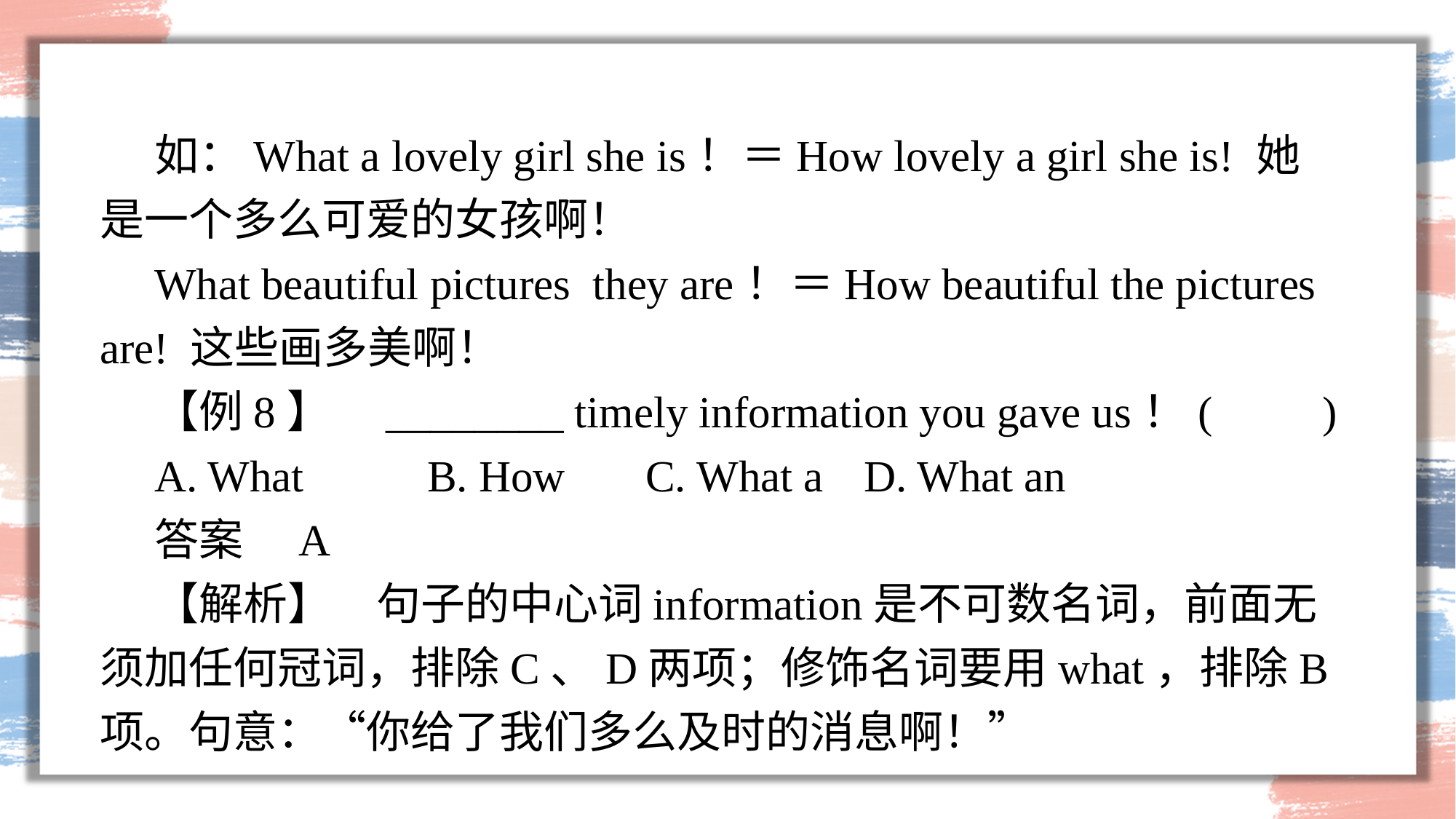

如：What a lovely girl she is！＝How lovely a girl she is! 她是一个多么可爱的女孩啊！
What beautiful pictures  they are！＝How beautiful the pictures are! 这些画多美啊！
【例8】　________ timely information you gave us！(　　)
A. What  	B. How  	C. What a  	D. What an
答案　A
【解析】　句子的中心词information是不可数名词，前面无须加任何冠词，排除C、D两项；修饰名词要用what，排除B项。句意：“你给了我们多么及时的消息啊！”